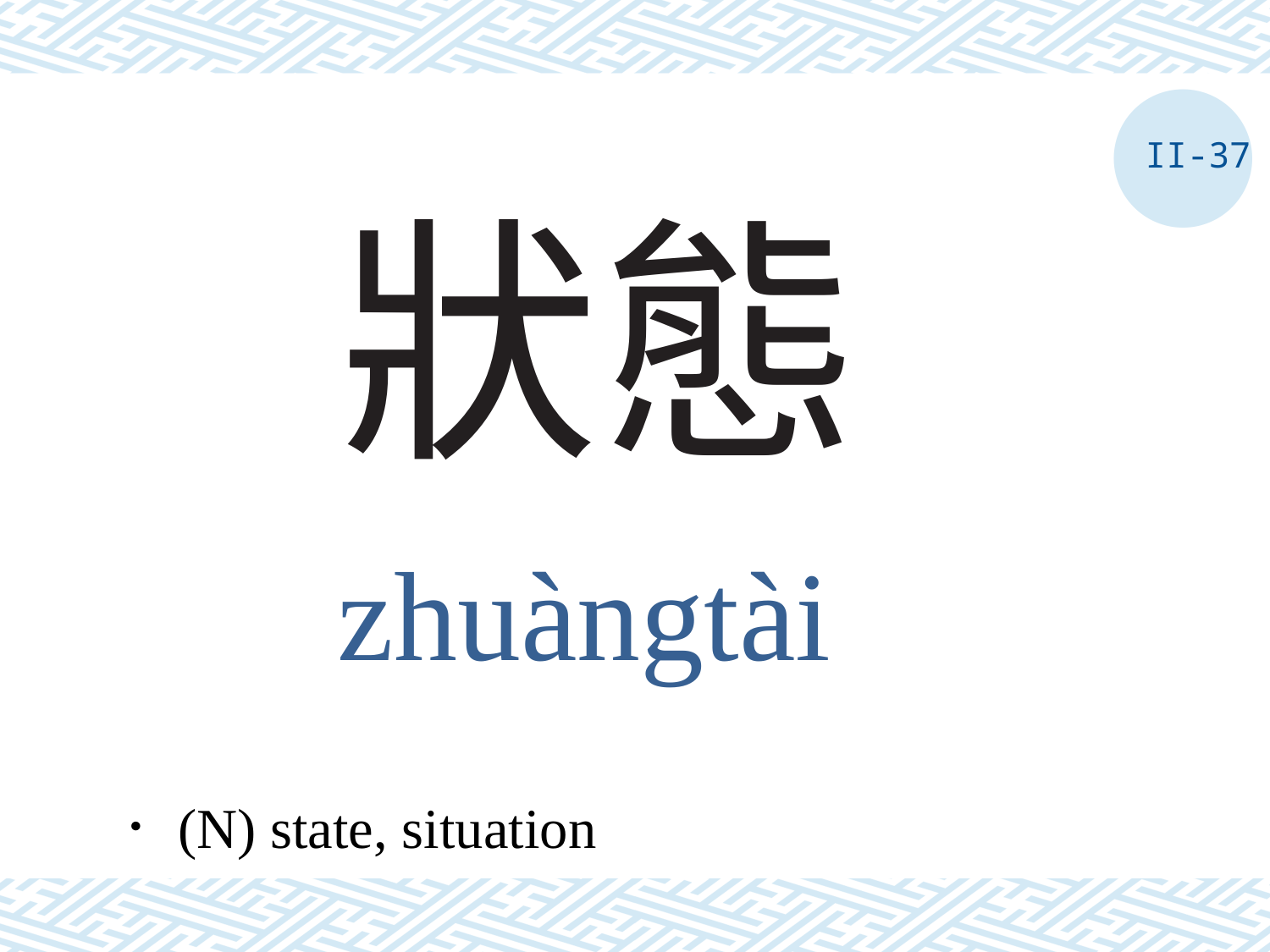

II-37

# 狀態
zhuàngtài
．(N) state, situation